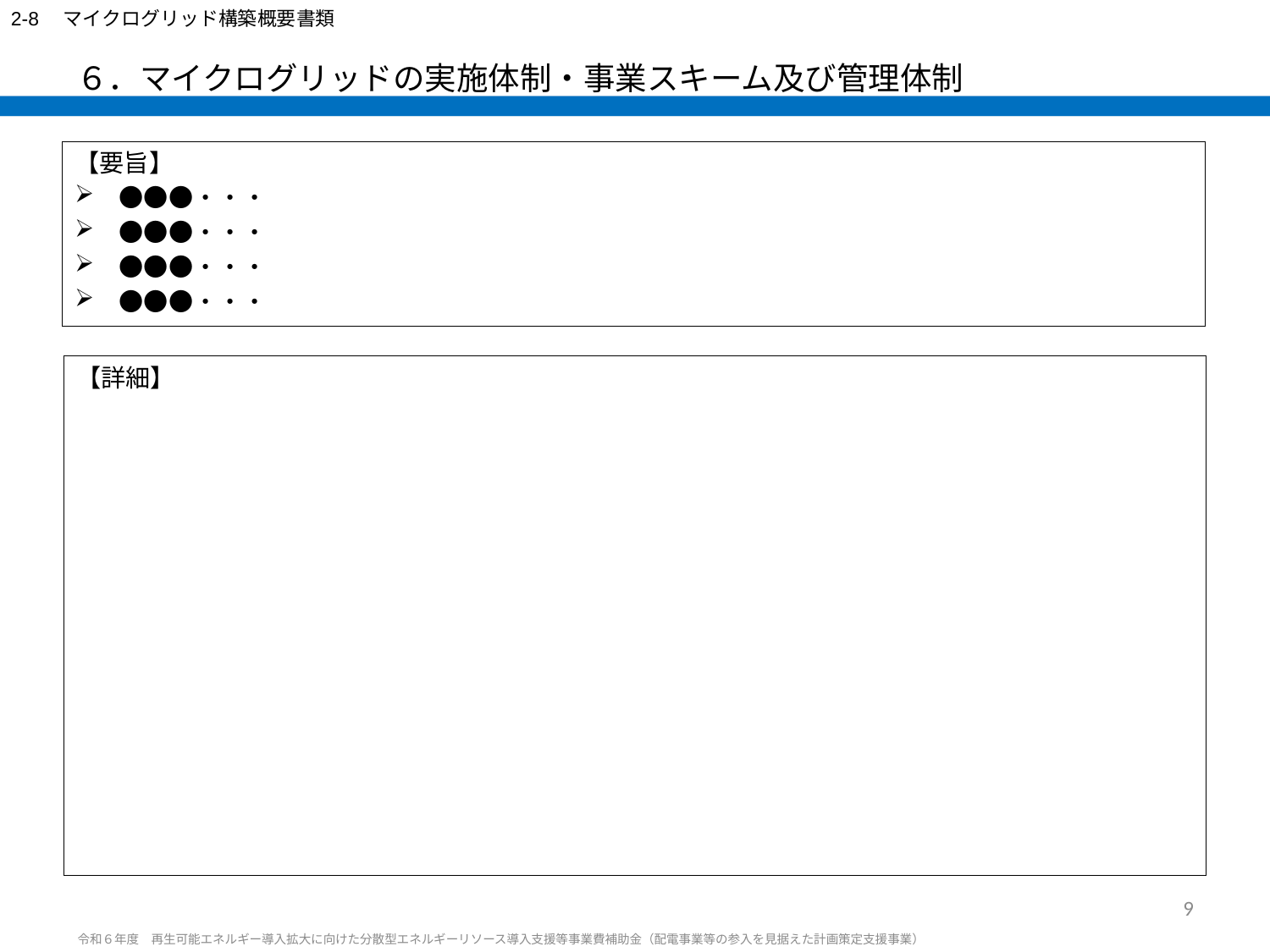

2-8　マイクログリッド構築概要書類
# ６．マイクログリッドの実施体制・事業スキーム及び管理体制

【要旨】
　●●●・・・
　●●●・・・
　●●●・・・
　●●●・・・
【詳細】
9